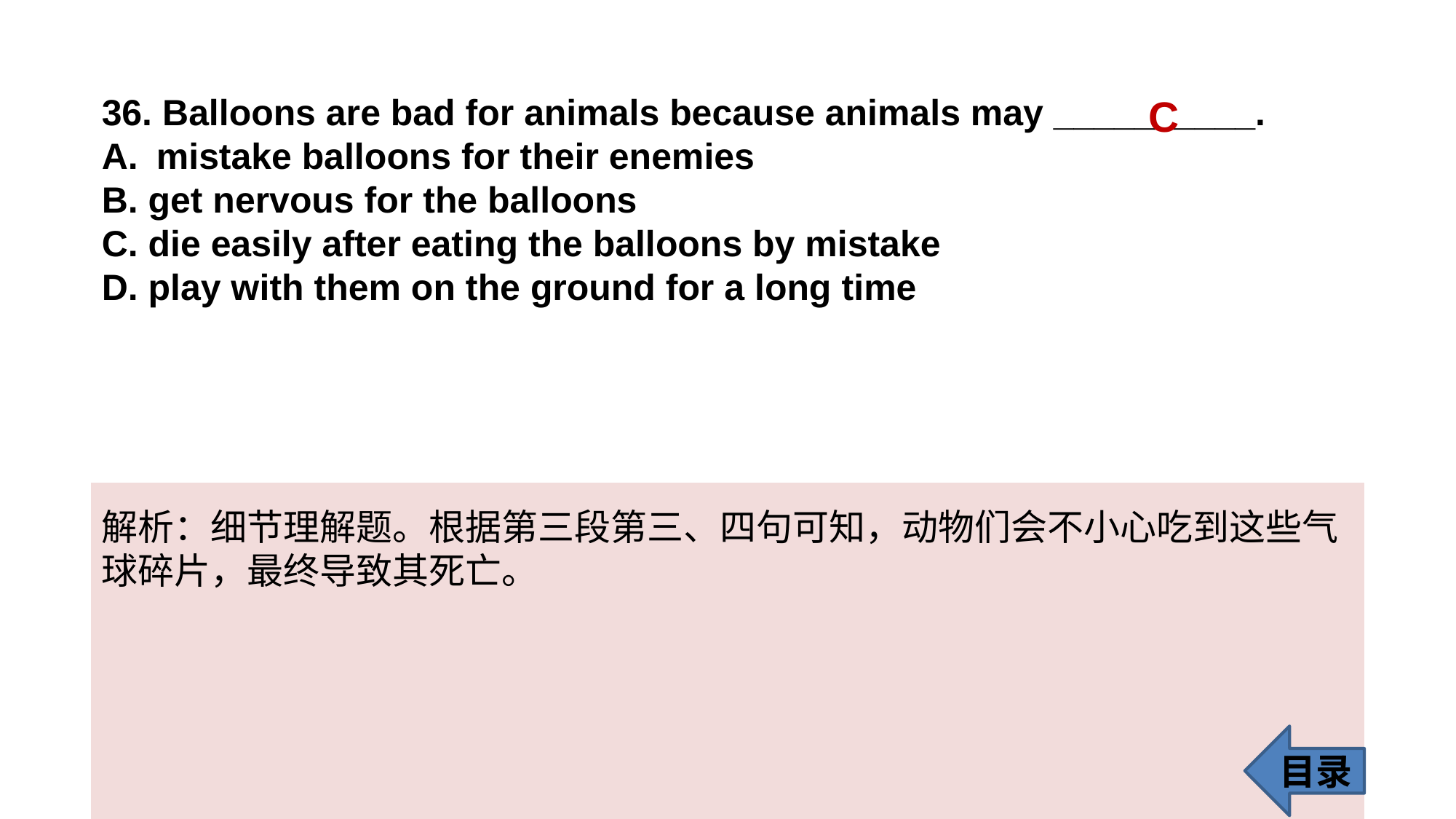

36. Balloons are bad for animals because animals may __________.
mistake balloons for their enemies
B. get nervous for the balloons
C. die easily after eating the balloons by mistake
D. play with them on the ground for a long time
C

解析：细节理解题。根据第三段第三、四句可知，动物们会不小心吃到这些气
球碎片，最终导致其死亡。
目录
39